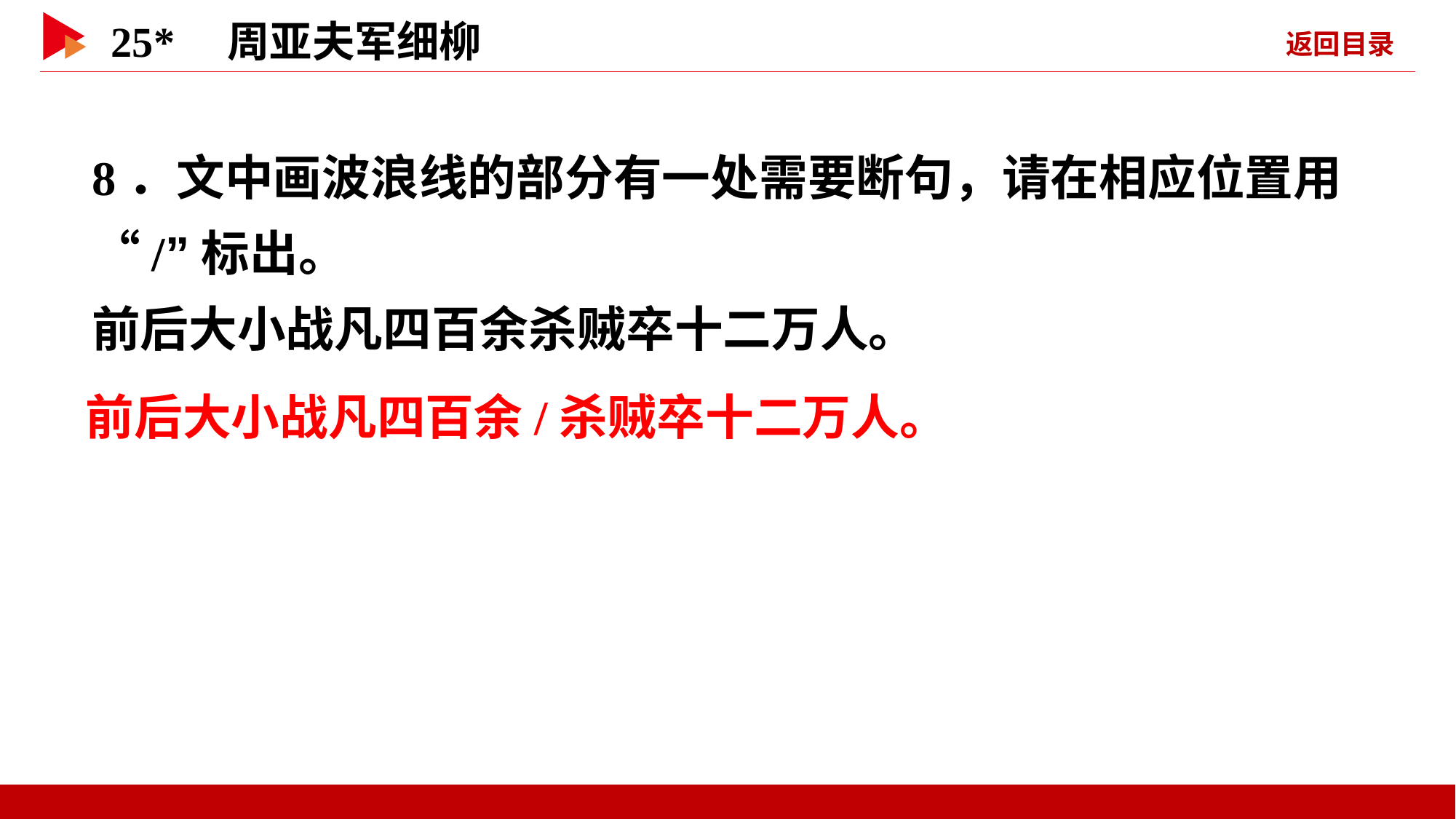

8．文中画波浪线的部分有一处需要断句，请在相应位置用“/”标出。
前后大小战凡四百余杀贼卒十二万人。
前后大小战凡四百余/杀贼卒十二万人。